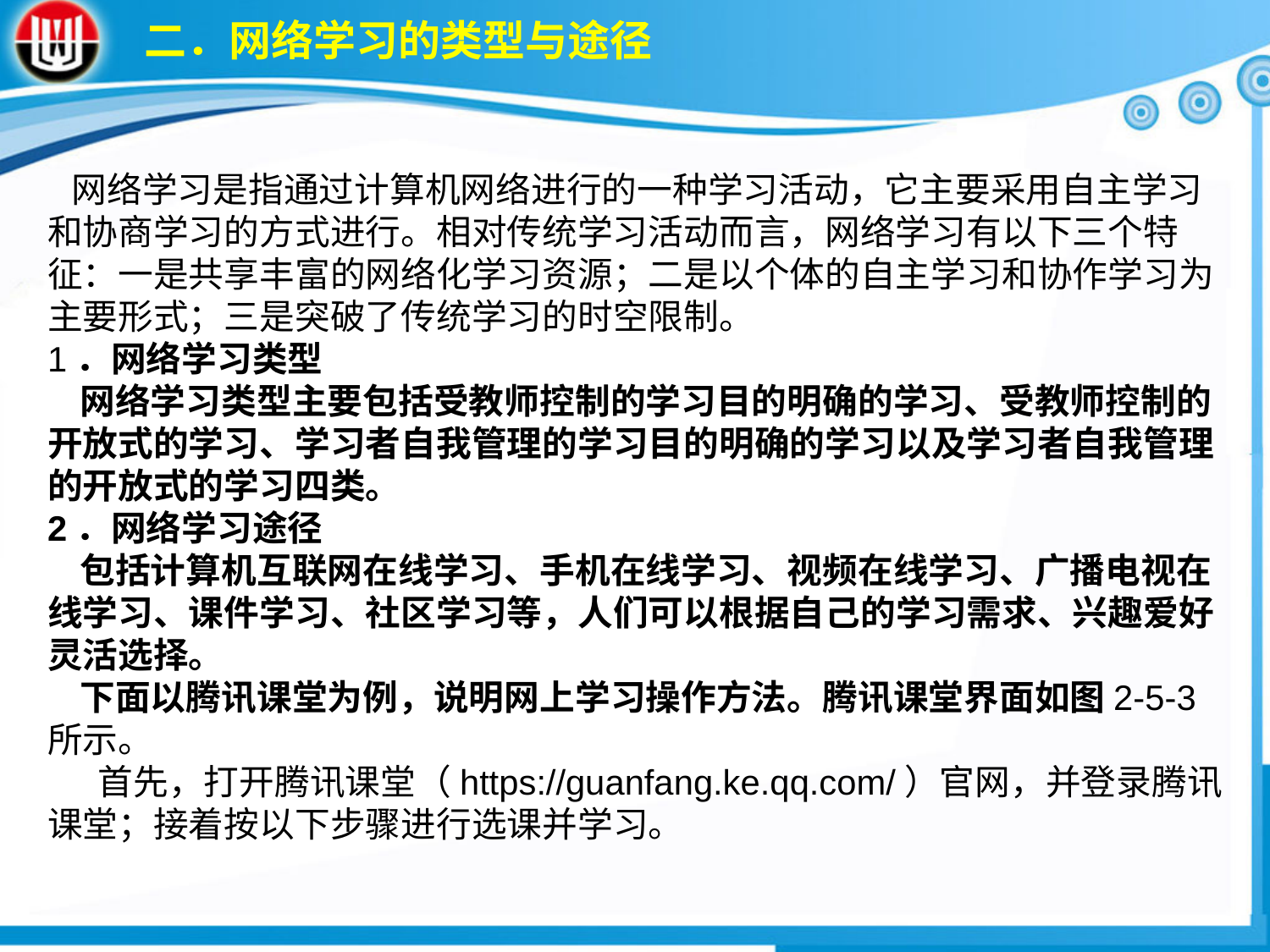

二．网络学习的类型与途径
  网络学习是指通过计算机网络进行的一种学习活动，它主要采用自主学习和协商学习的方式进行。相对传统学习活动而言，网络学习有以下三个特征：一是共享丰富的网络化学习资源；二是以个体的自主学习和协作学习为主要形式；三是突破了传统学习的时空限制。1．网络学习类型     网络学习类型主要包括受教师控制的学习目的明确的学习、受教师控制的开放式的学习、学习者自我管理的学习目的明确的学习以及学习者自我管理的开放式的学习四类。2．网络学习途径   包括计算机互联网在线学习、手机在线学习、视频在线学习、广播电视在线学习、课件学习、社区学习等，人们可以根据自己的学习需求、兴趣爱好灵活选择。   下面以腾讯课堂为例，说明网上学习操作方法。腾讯课堂界面如图2-5-3所示。   首先，打开腾讯课堂（https://guanfang.ke.qq.com/）官网，并登录腾讯课堂；接着按以下步骤进行选课并学习。